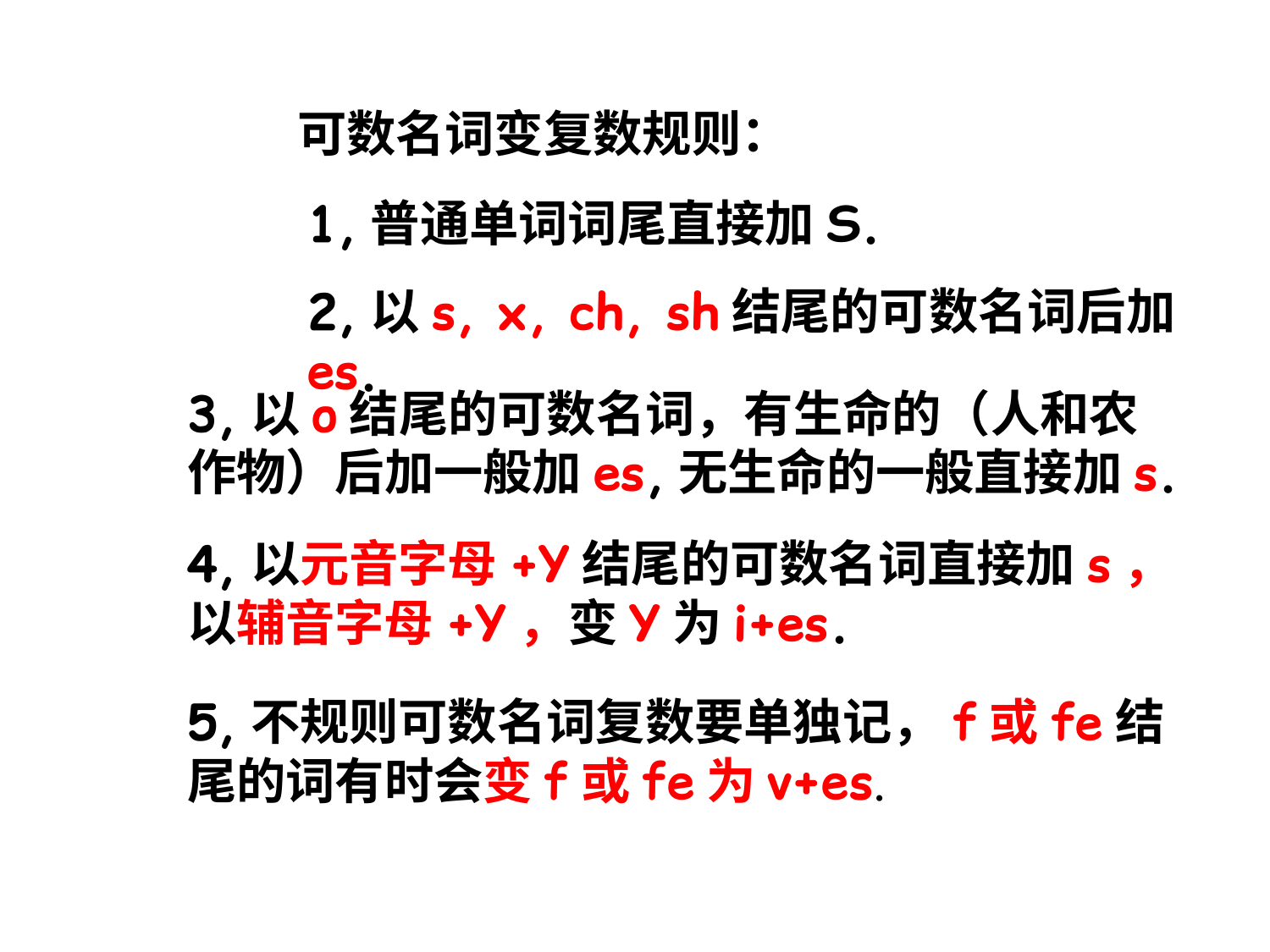

可数名词变复数规则：
1,普通单词词尾直接加S.
2,以s, x, ch, sh结尾的可数名词后加es.
3,以o结尾的可数名词，有生命的（人和农作物）后加一般加es,无生命的一般直接加s.
4,以元音字母+Y结尾的可数名词直接加s，
以辅音字母+Y，变Y为i+es.
5,不规则可数名词复数要单独记，f或fe结尾的词有时会变f或fe为v+es.